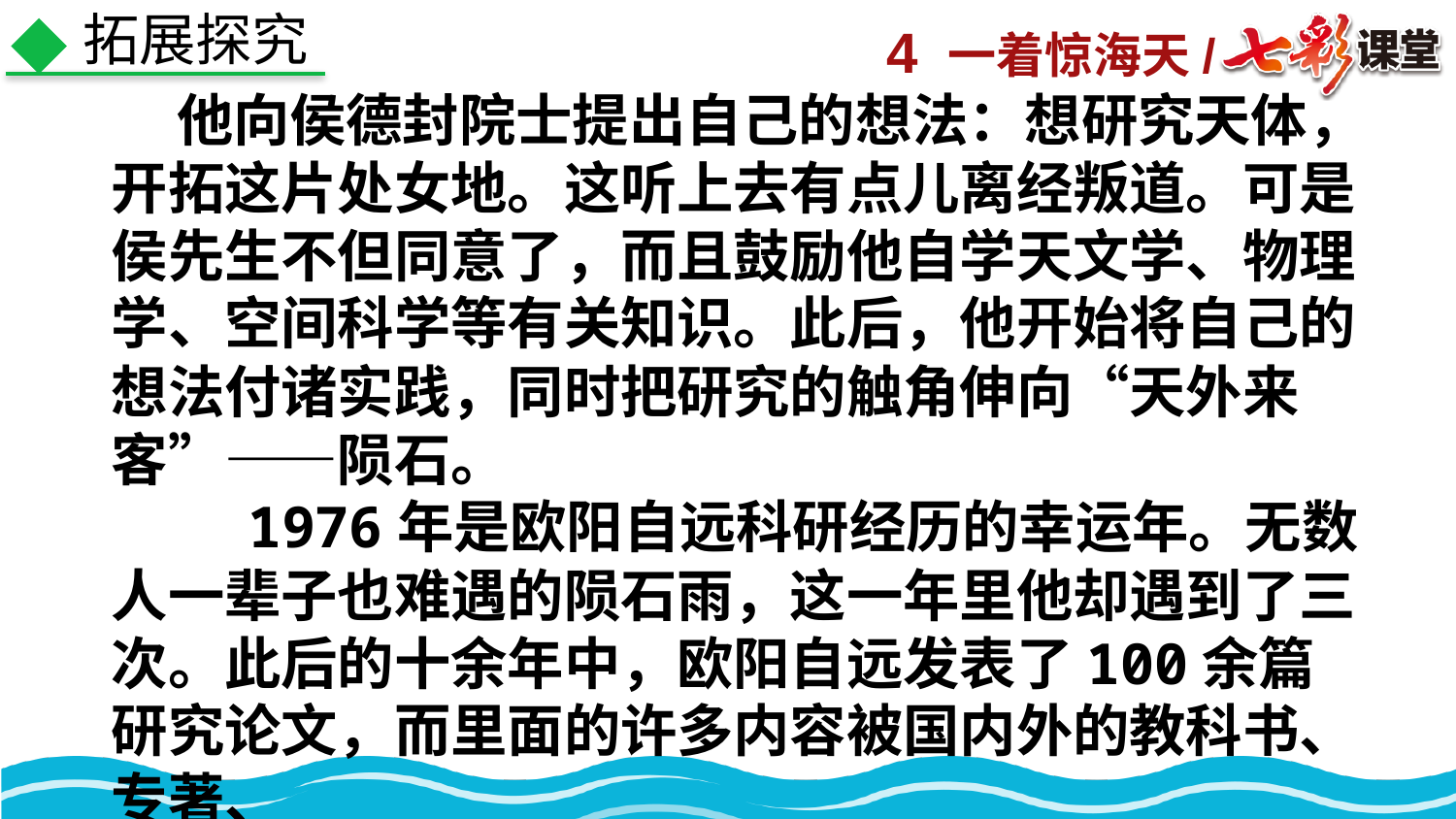

拓展探究

    他向侯德封院士提出自己的想法：想研究天体，开拓这片处女地。这听上去有点儿离经叛道。可是侯先生不但同意了，而且鼓励他自学天文学、物理学、空间科学等有关知识。此后，他开始将自己的想法付诸实践，同时把研究的触角伸向“天外来客”——陨石。
    1976年是欧阳自远科研经历的幸运年。无数人一辈子也难遇的陨石雨，这一年里他却遇到了三次。此后的十余年中，欧阳自远发表了100余篇研究论文，而里面的许多内容被国内外的教科书、专著、